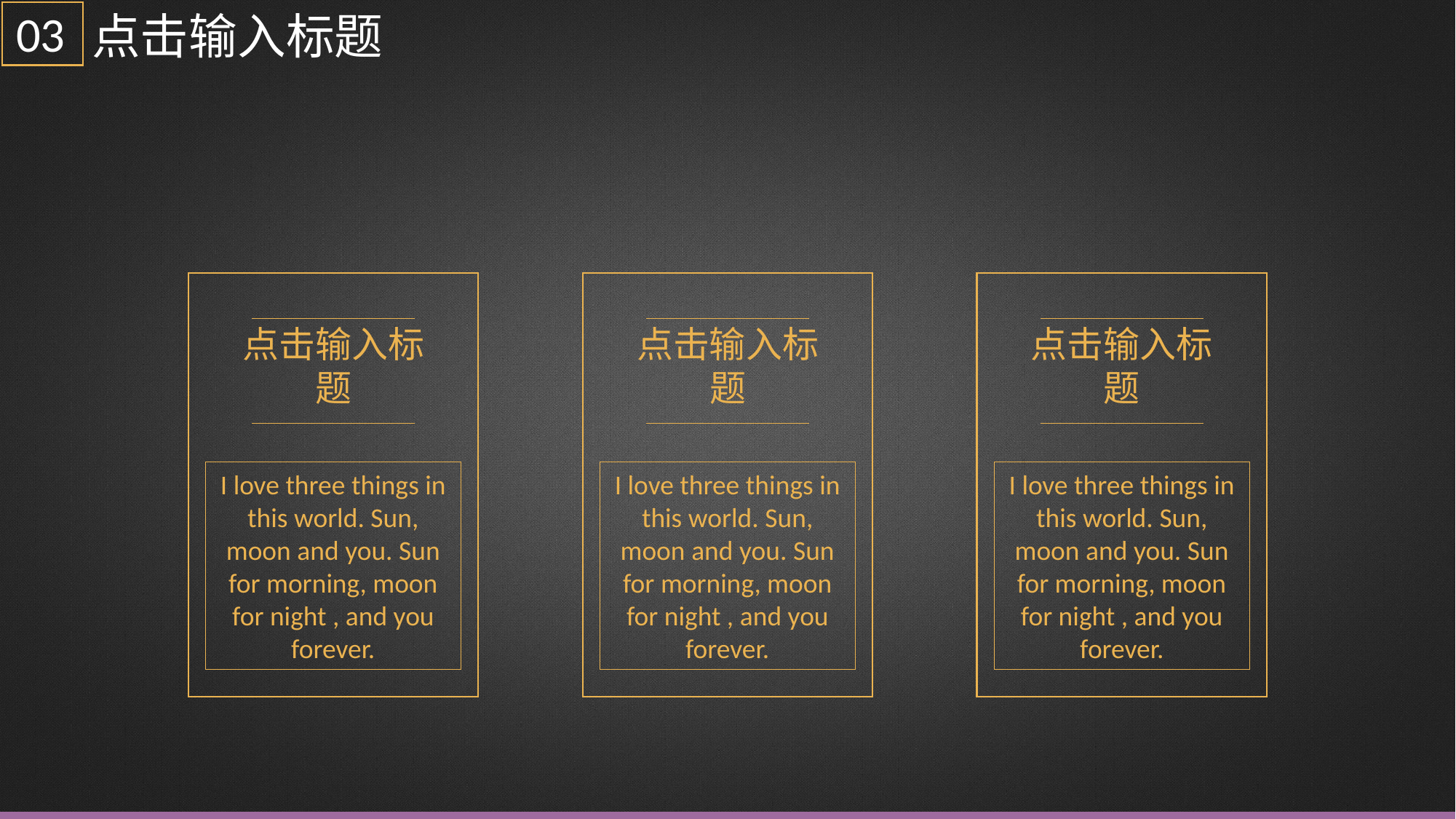

03
点击输入标题

点击输入标题
I love three things in this world. Sun, moon and you. Sun for morning, moon for night , and you forever.

点击输入标题
I love three things in this world. Sun, moon and you. Sun for morning, moon for night , and you forever.

点击输入标题
I love three things in this world. Sun, moon and you. Sun for morning, moon for night , and you forever.